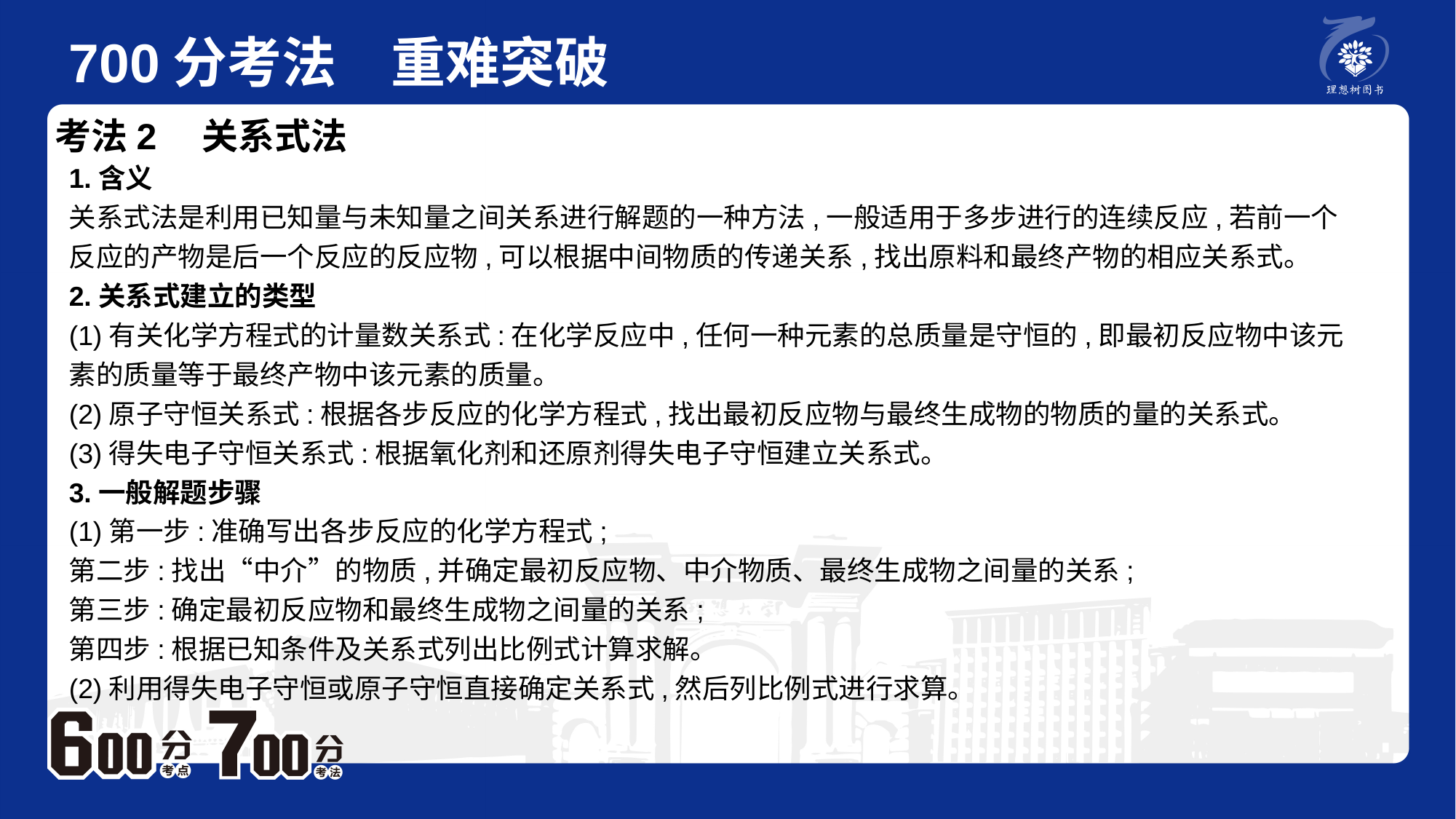

700分考法　重难突破
考法2　关系式法
1.含义
关系式法是利用已知量与未知量之间关系进行解题的一种方法,一般适用于多步进行的连续反应,若前一个反应的产物是后一个反应的反应物,可以根据中间物质的传递关系,找出原料和最终产物的相应关系式。
2.关系式建立的类型
(1)有关化学方程式的计量数关系式:在化学反应中,任何一种元素的总质量是守恒的,即最初反应物中该元素的质量等于最终产物中该元素的质量。
(2)原子守恒关系式:根据各步反应的化学方程式,找出最初反应物与最终生成物的物质的量的关系式。
(3)得失电子守恒关系式:根据氧化剂和还原剂得失电子守恒建立关系式。
3.一般解题步骤
(1)第一步:准确写出各步反应的化学方程式;
第二步:找出“中介”的物质,并确定最初反应物、中介物质、最终生成物之间量的关系;
第三步:确定最初反应物和最终生成物之间量的关系;
第四步:根据已知条件及关系式列出比例式计算求解。
(2)利用得失电子守恒或原子守恒直接确定关系式,然后列比例式进行求算。